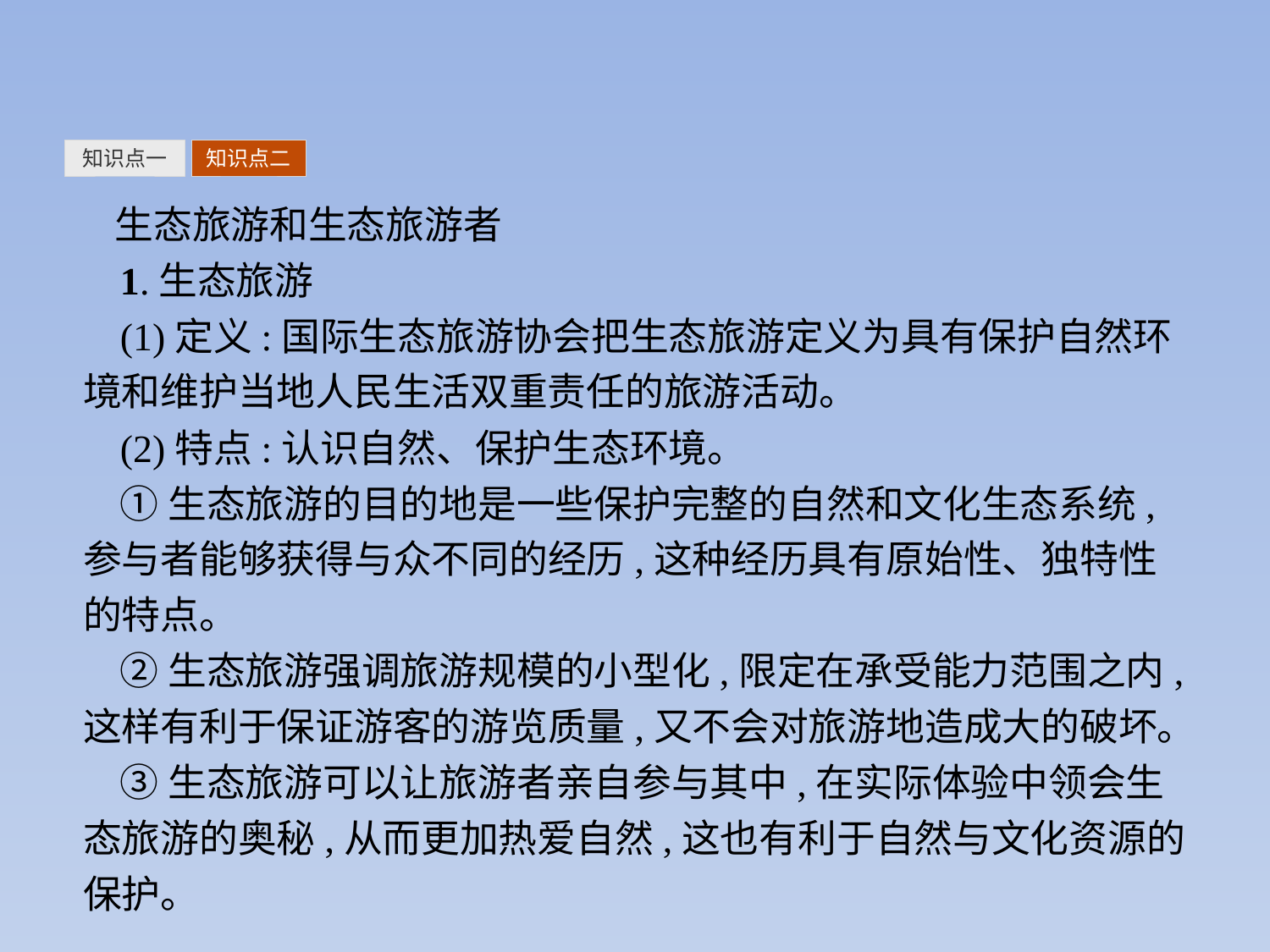

知识点一
知识点二
生态旅游和生态旅游者
1.生态旅游
(1)定义:国际生态旅游协会把生态旅游定义为具有保护自然环境和维护当地人民生活双重责任的旅游活动。
(2)特点:认识自然、保护生态环境。
①生态旅游的目的地是一些保护完整的自然和文化生态系统,参与者能够获得与众不同的经历,这种经历具有原始性、独特性的特点。
②生态旅游强调旅游规模的小型化,限定在承受能力范围之内,这样有利于保证游客的游览质量,又不会对旅游地造成大的破坏。
③生态旅游可以让旅游者亲自参与其中,在实际体验中领会生态旅游的奥秘,从而更加热爱自然,这也有利于自然与文化资源的保护。